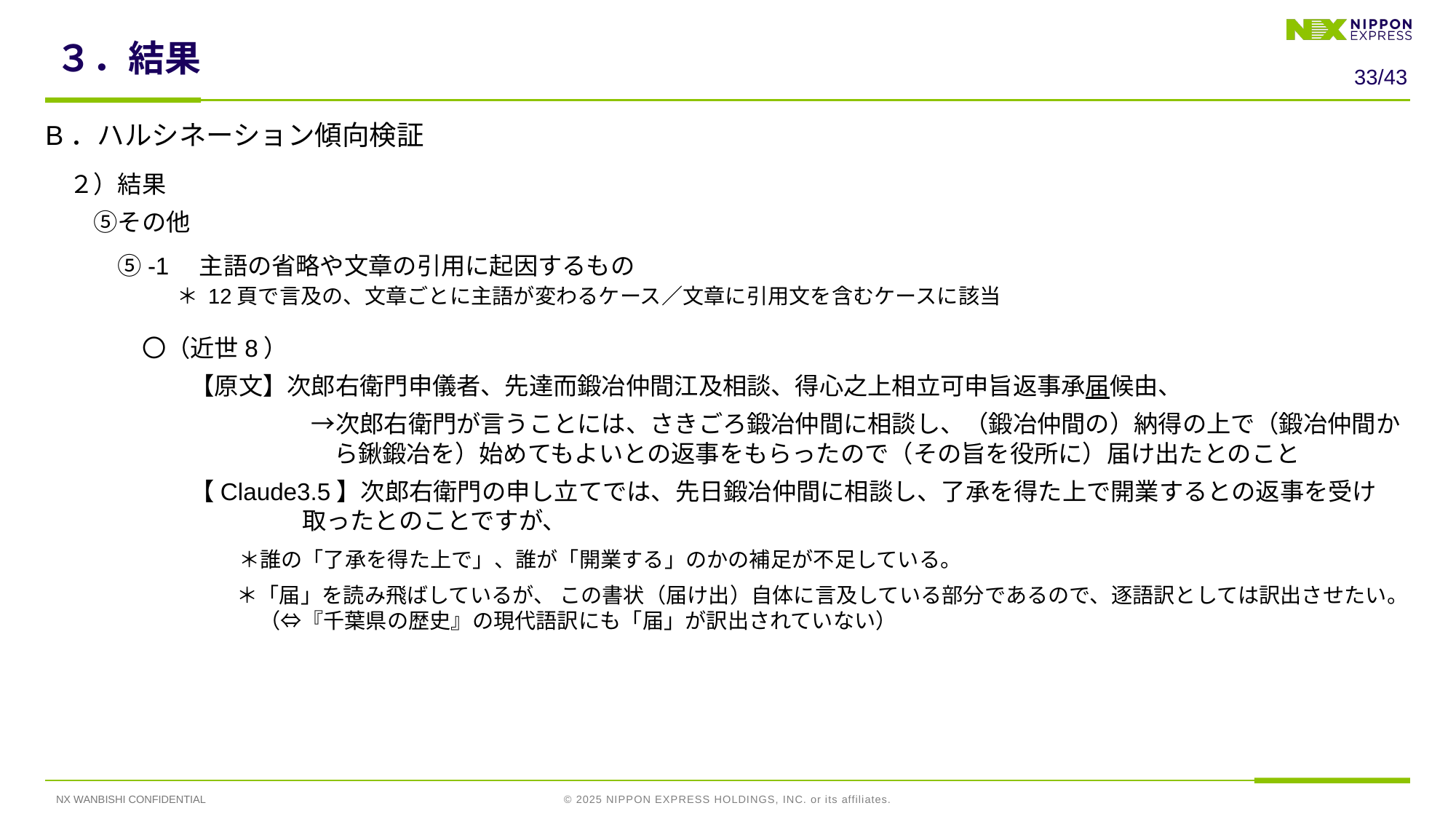

# ３．結果
33/43
B．ハルシネーション傾向検証
　２）結果
　　⑤その他
　　　⑤-1　主語の省略や文章の引用に起因するもの
　　　　 　 ＊ 12頁で言及の、文章ごとに主語が変わるケース／文章に引用文を含むケースに該当

　　　　〇（近世8）
　　　　　　【原文】次郎右衛門申儀者、先達而鍛冶仲間江及相談、得心之上相立可申旨返事承届候由、
　　　　　　　　　　　→次郎右衛門が言うことには、さきごろ鍛冶仲間に相談し、（鍛冶仲間の）納得の上で（鍛冶仲間から鍬鍛冶を）始めてもよいとの返事をもらったので（その旨を役所に）届け出たとのこと
　　　　　　【Claude3.5】次郎右衛門の申し立てでは、先日鍛冶仲間に相談し、了承を得た上で開業するとの返事を受け取ったとのことですが、
　　　　　　　　＊誰の「了承を得た上で」、誰が「開業する」のかの補足が不足している。
　　　　　　　　　＊「届」を読み飛ばしているが、 この書状（届け出）自体に言及している部分であるので、逐語訳としては訳出させたい。（⇔『千葉県の歴史』の現代語訳にも「届」が訳出されていない）

NX WANBISHI CONFIDENTIAL